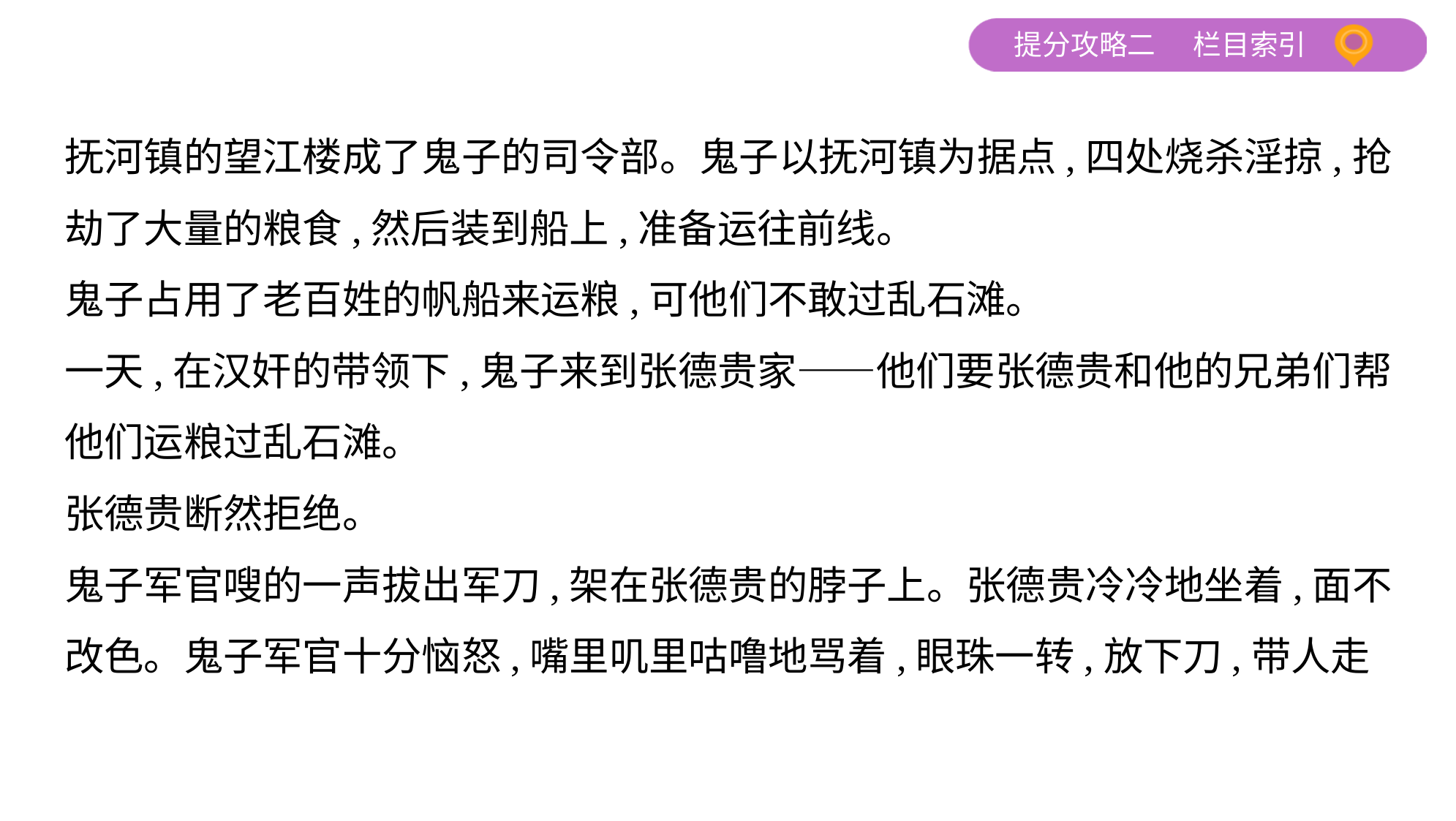

抚河镇的望江楼成了鬼子的司令部。鬼子以抚河镇为据点,四处烧杀淫掠,抢
劫了大量的粮食,然后装到船上,准备运往前线。
鬼子占用了老百姓的帆船来运粮,可他们不敢过乱石滩。
一天,在汉奸的带领下,鬼子来到张德贵家——他们要张德贵和他的兄弟们帮
他们运粮过乱石滩。
张德贵断然拒绝。
鬼子军官嗖的一声拔出军刀,架在张德贵的脖子上。张德贵冷冷地坐着,面不
改色。鬼子军官十分恼怒,嘴里叽里咕噜地骂着,眼珠一转,放下刀,带人走